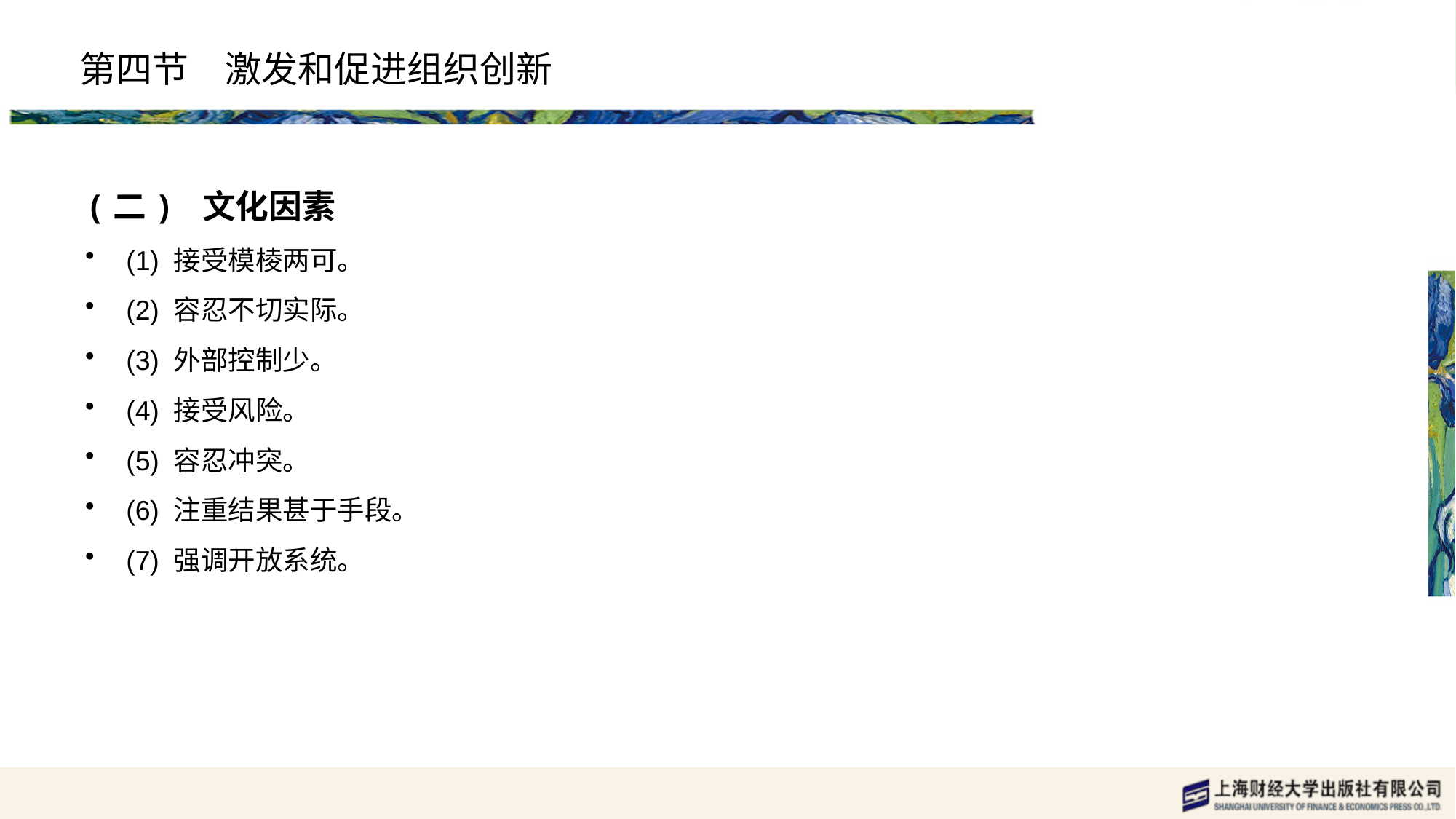

# 第四节　激发和促进组织创新
(二) 文化因素
(1) 接受模棱两可。
(2) 容忍不切实际。
(3) 外部控制少。
(4) 接受风险。
(5) 容忍冲突。
(6) 注重结果甚于手段。
(7) 强调开放系统。